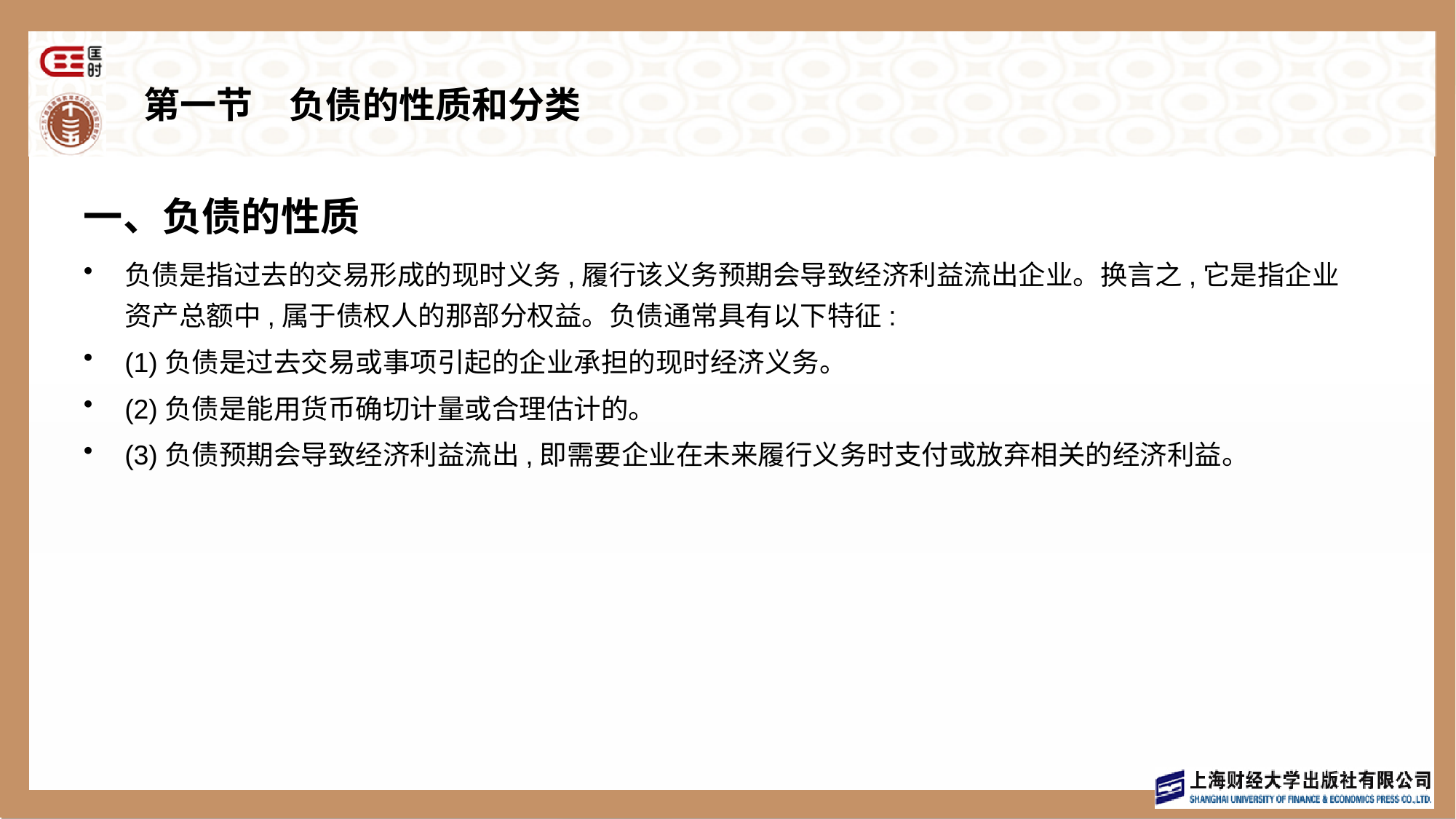

# 第一节　负债的性质和分类
一、负债的性质
负债是指过去的交易形成的现时义务,履行该义务预期会导致经济利益流出企业。换言之,它是指企业资产总额中,属于债权人的那部分权益。负债通常具有以下特征:
(1)负债是过去交易或事项引起的企业承担的现时经济义务。
(2)负债是能用货币确切计量或合理估计的。
(3)负债预期会导致经济利益流出,即需要企业在未来履行义务时支付或放弃相关的经济利益。